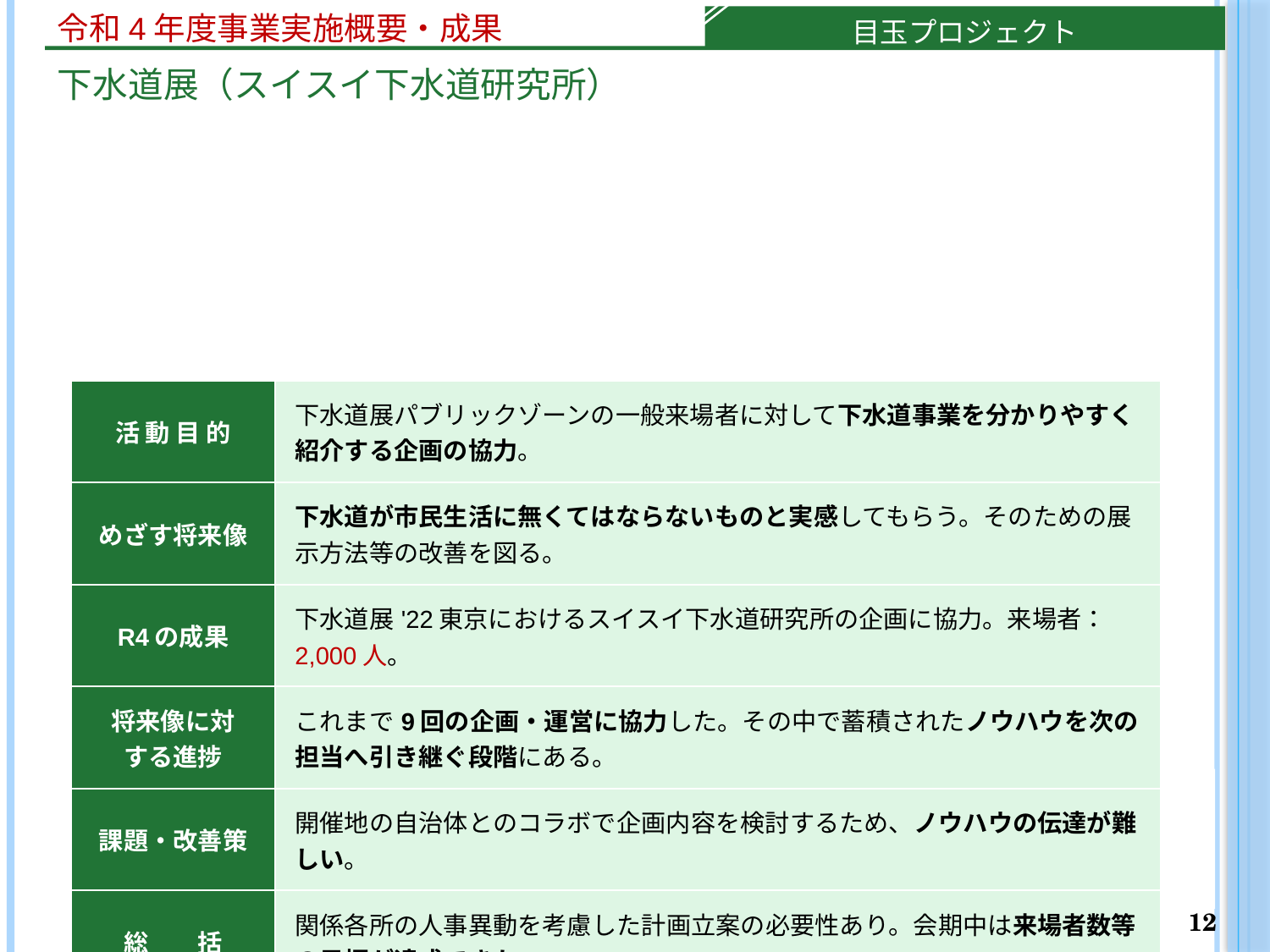

令和4年度事業実施概要・成果
目玉プロジェクト

下水道展（スイスイ下水道研究所）
| 活 動 目 的 | 下水道展パブリックゾーンの一般来場者に対して下水道事業を分かりやすく紹介する企画の協力。 |
| --- | --- |
| めざす将来像 | 下水道が市民生活に無くてはならないものと実感してもらう。そのための展示方法等の改善を図る。 |
| R4の成果 | 下水道展'22東京におけるスイスイ下水道研究所の企画に協力。来場者：2,000人。 |
| 将来像に対 する進捗 | これまで9回の企画・運営に協力した。その中で蓄積されたノウハウを次の担当へ引き継ぐ段階にある。 |
| 課題・改善策 | 開催地の自治体とのコラボで企画内容を検討するため、ノウハウの伝達が難しい。 |
| 総　　括 | 関係各所の人事異動を考慮した計画立案の必要性あり。会期中は来場者数等の目標が達成できた。 |

12